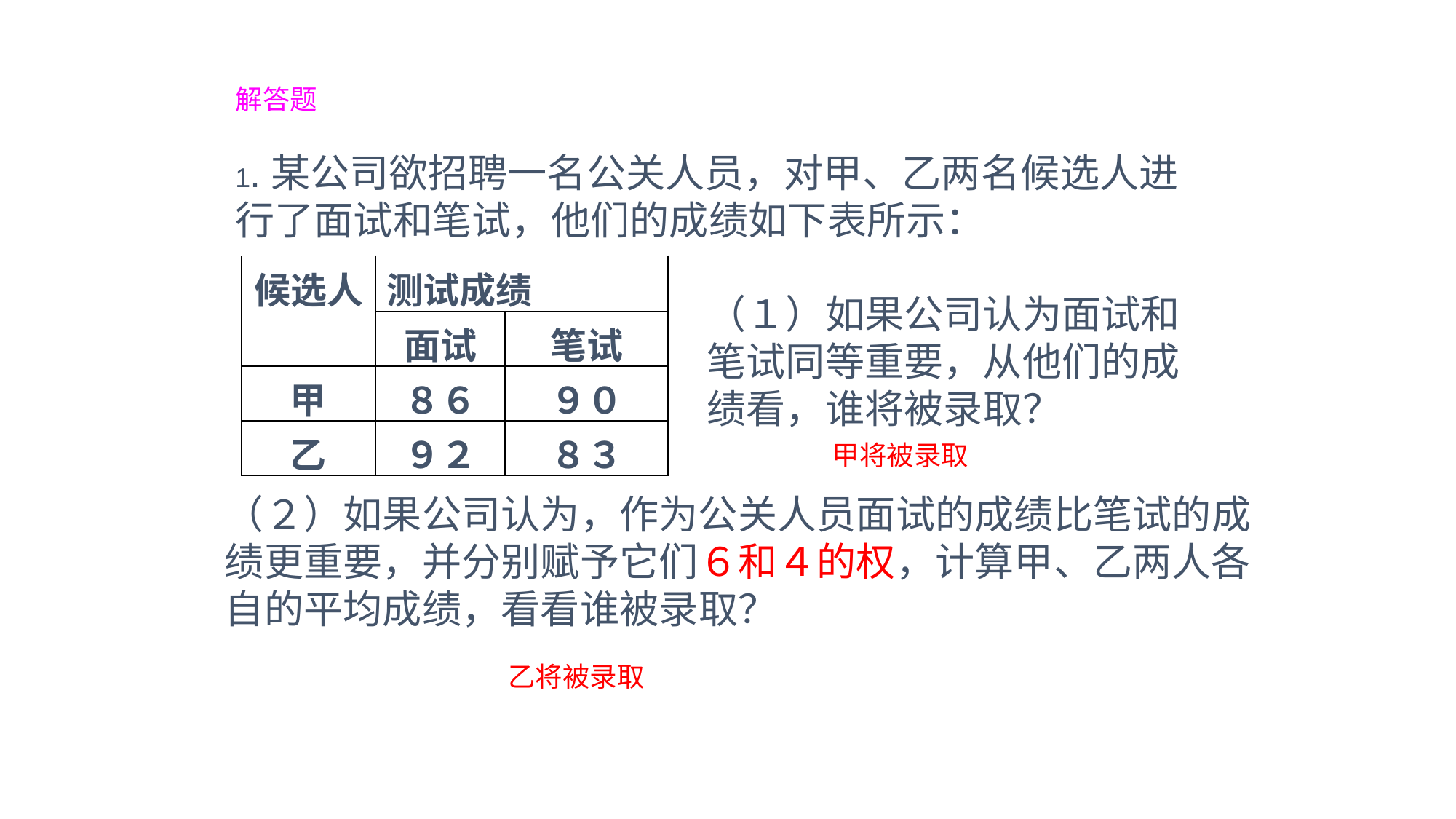

解答题
1.某公司欲招聘一名公关人员，对甲、乙两名候选人进行了面试和笔试，他们的成绩如下表所示：
| 候选人 | 测试成绩 |  |
| --- | --- | --- |
|  | 面试 | 笔试 |
| 甲 | ８６ | ９０ |
| 乙 | ９２ | ８３ |
（１）如果公司认为面试和笔试同等重要，从他们的成绩看，谁将被录取？
甲将被录取
（２）如果公司认为，作为公关人员面试的成绩比笔试的成绩更重要，并分别赋予它们６和４的权，计算甲、乙两人各自的平均成绩，看看谁被录取？
乙将被录取